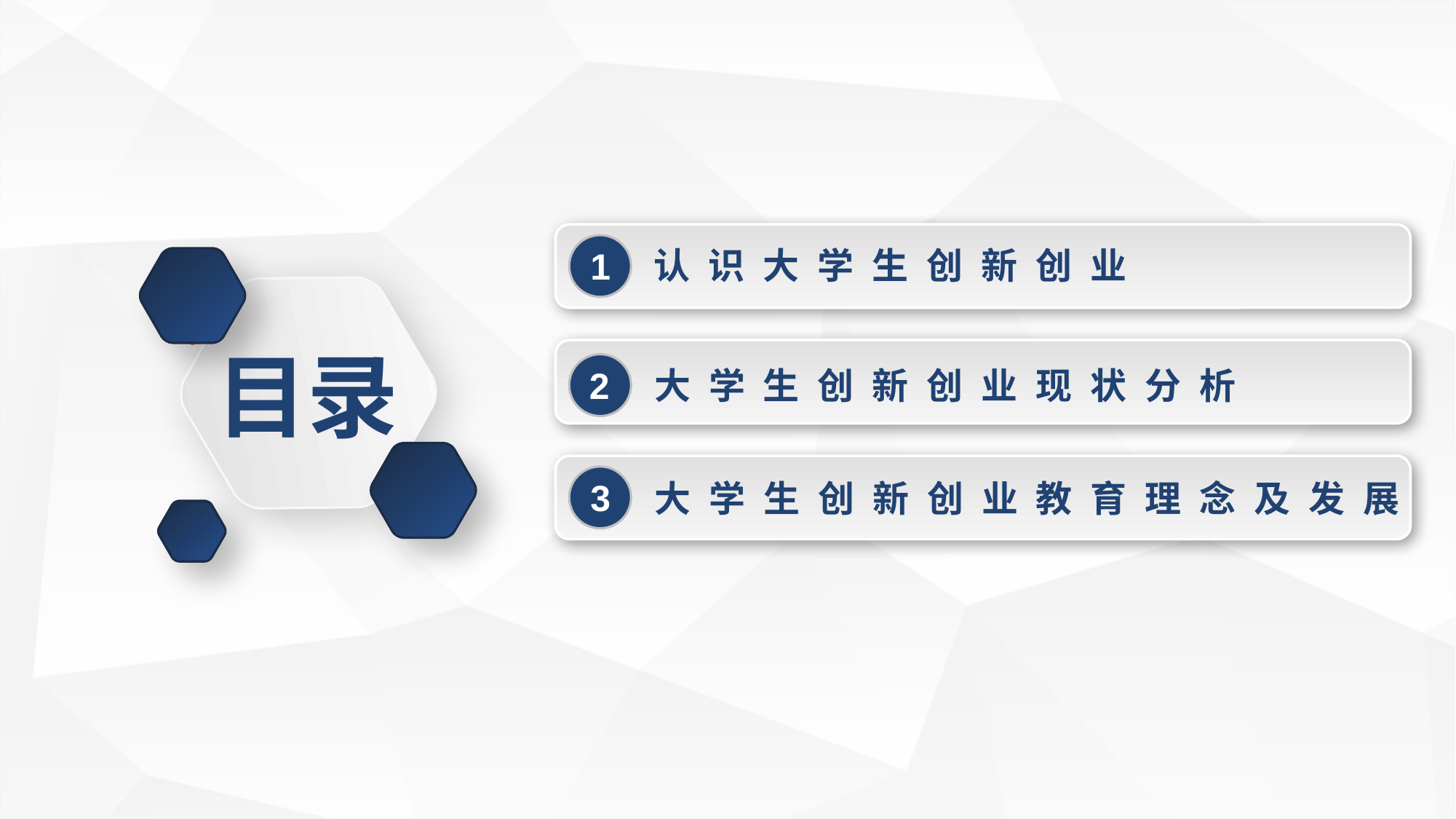

认识大学生创新创业
1

目录

大学生创新创业现状分析
2

3
大学生创新创业教育理念及发展